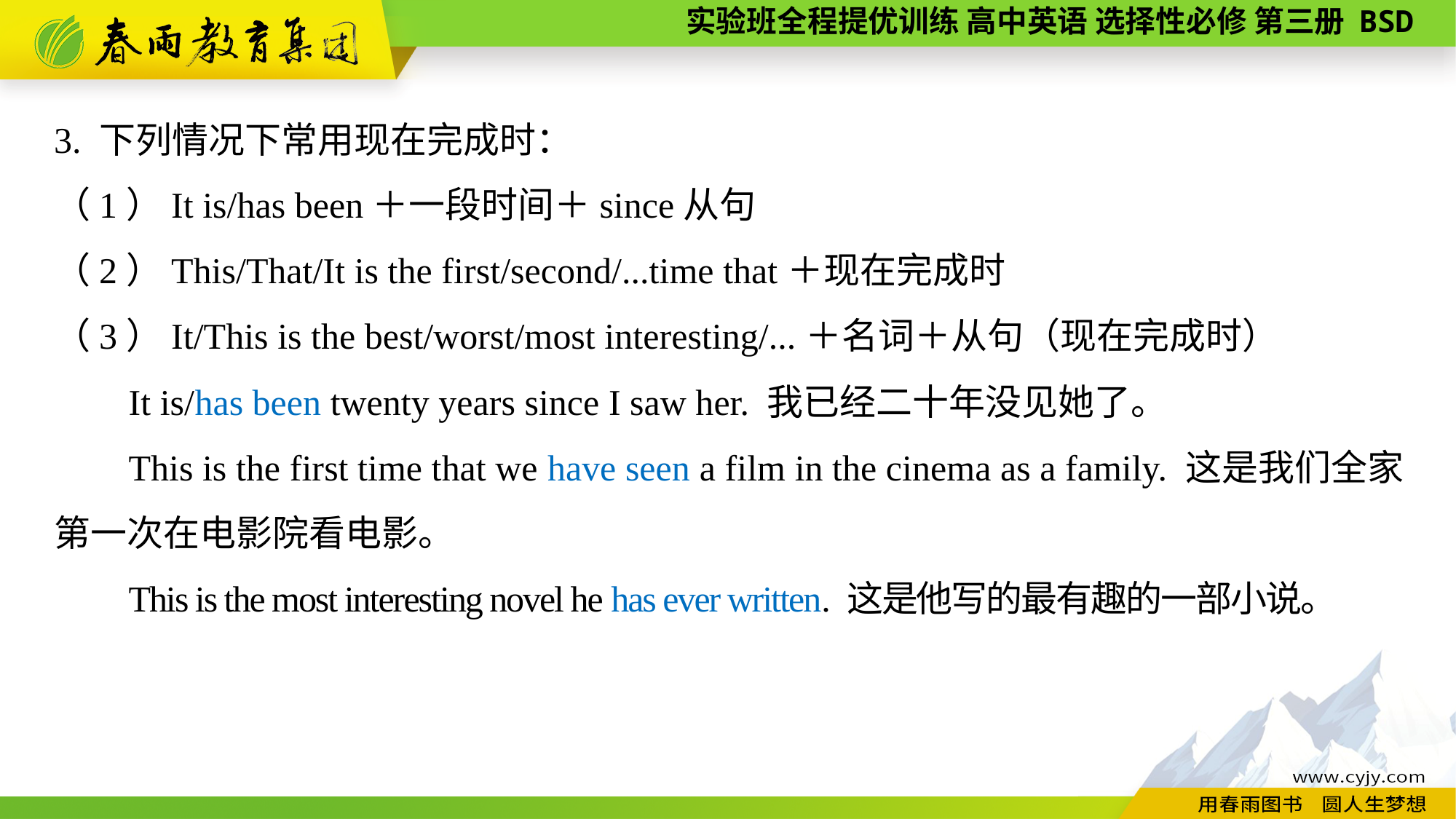

3. 下列情况下常用现在完成时：
（1）It is/has been＋一段时间＋since从句
（2）This/That/It is the first/second/...time that＋现在完成时
（3）It/This is the best/worst/most interesting/...＋名词＋从句（现在完成时）
It is/has been twenty years since I saw her. 我已经二十年没见她了。
This is the first time that we have seen a film in the cinema as a family. 这是我们全家第一次在电影院看电影。
This is the most interesting novel he has ever written. 这是他写的最有趣的一部小说。